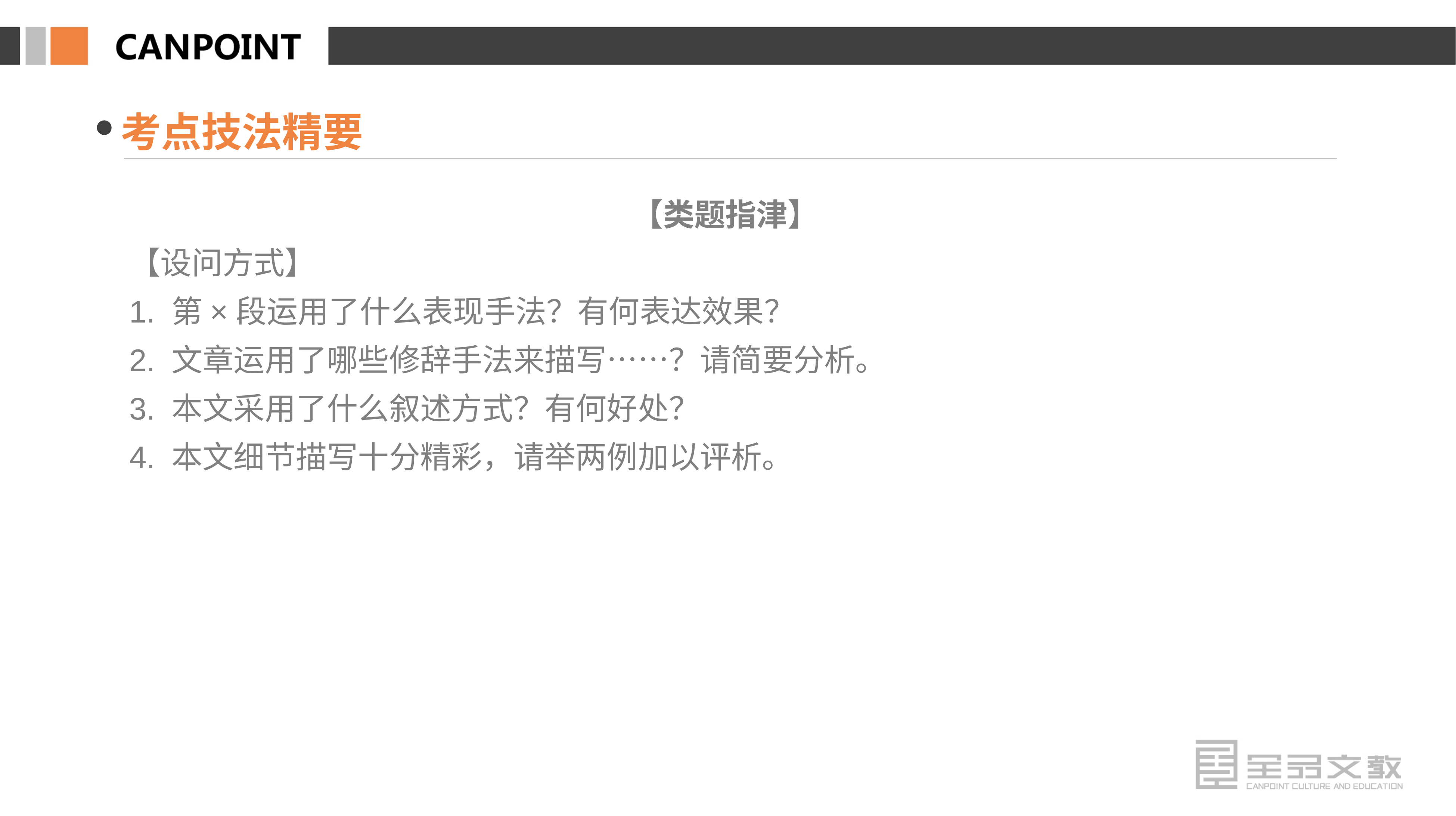

考点技法精要

【类题指津】
【设问方式】
1. 第×段运用了什么表现手法？有何表达效果？
2. 文章运用了哪些修辞手法来描写……？请简要分析。
3. 本文采用了什么叙述方式？有何好处？
4. 本文细节描写十分精彩，请举两例加以评析。